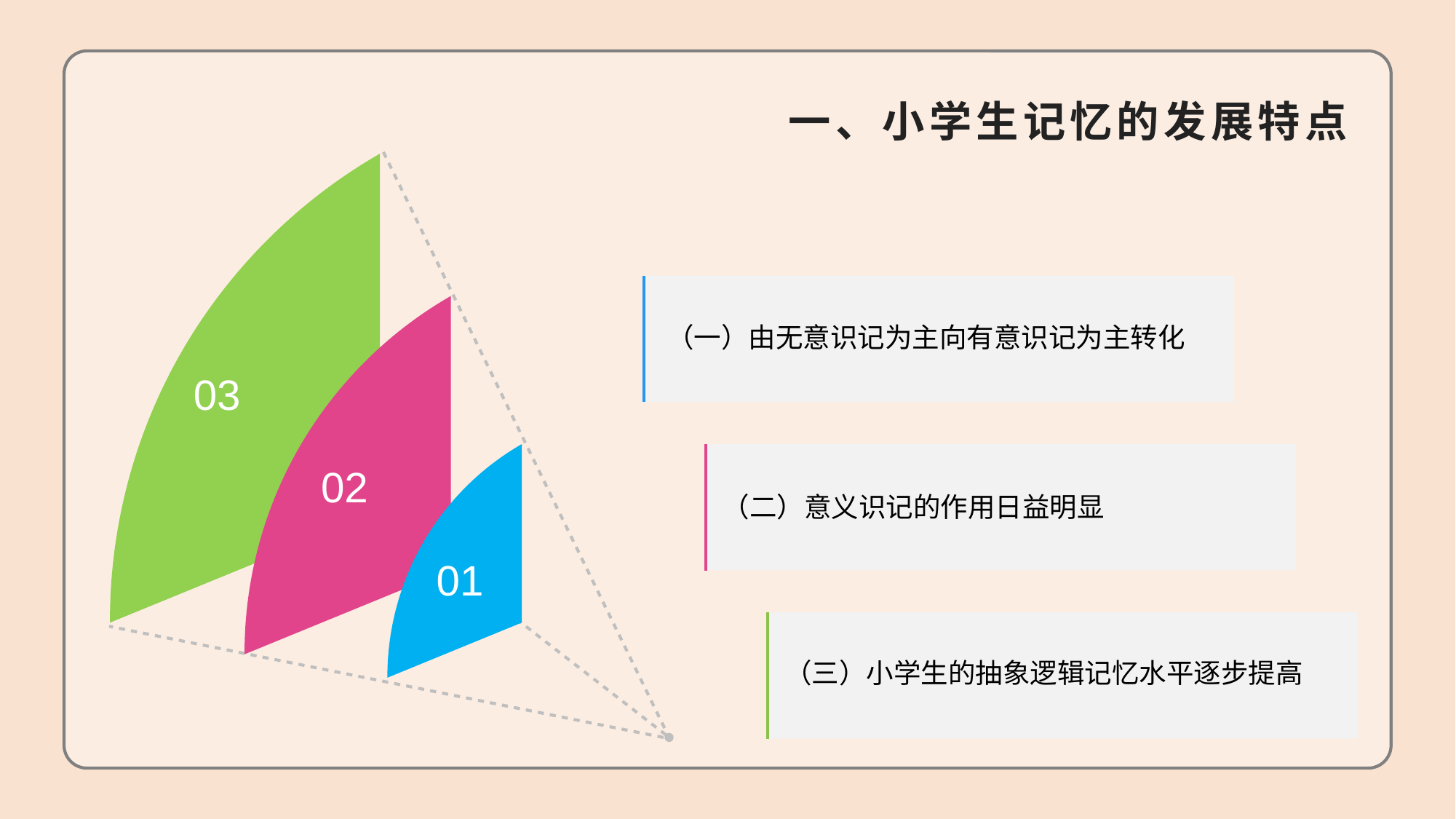

一、小学生记忆的发展特点

（一）由无意识记为主向有意识记为主转化

03

02
（二）意义识记的作用日益明显
01

（三）小学生的抽象逻辑记忆水平逐步提高